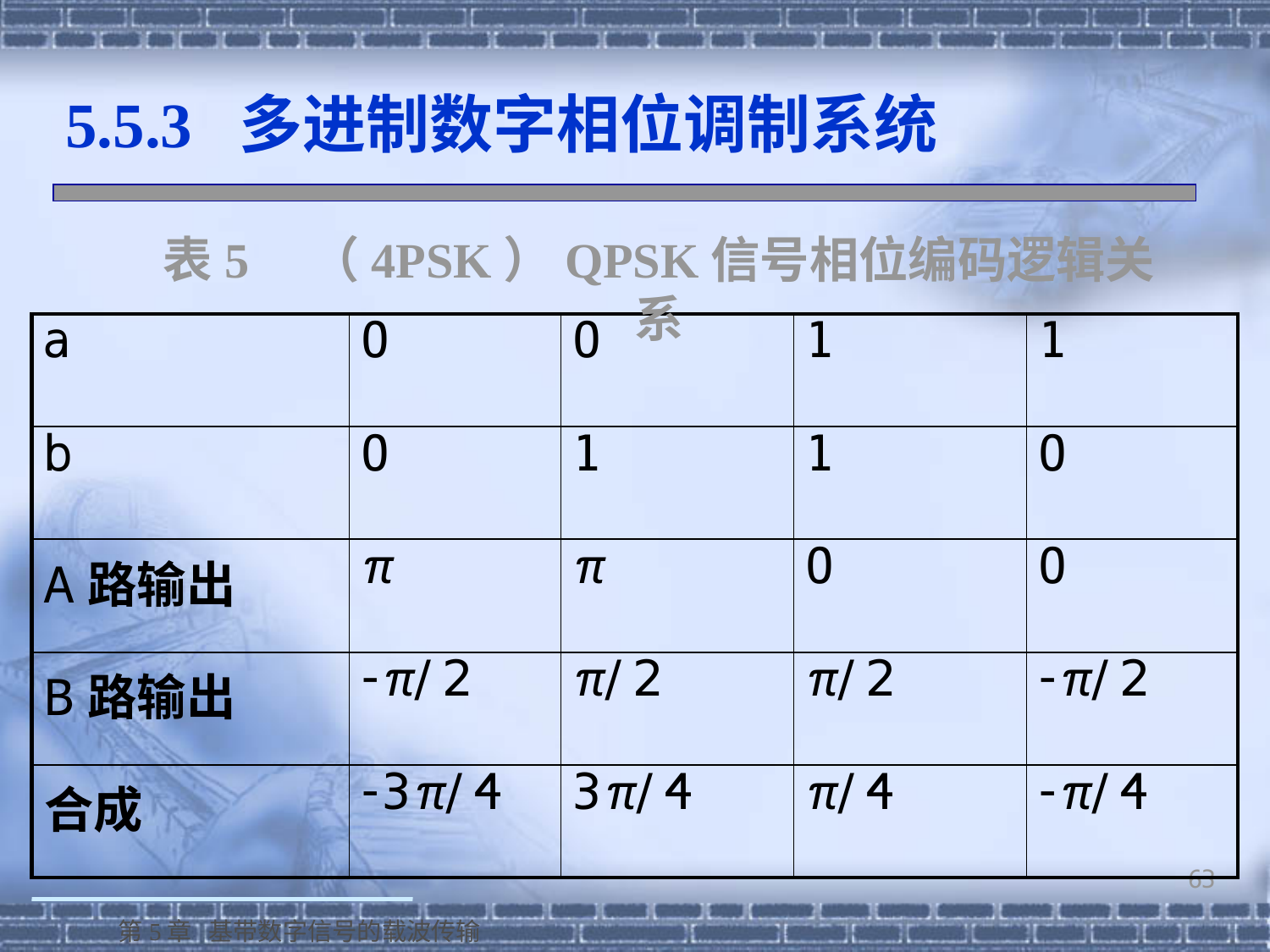

5.5.3  多进制数字相位调制系统
表5    （4PSK）QPSK信号相位编码逻辑关系
| a | 0 | 0 | 1 | 1 |
| --- | --- | --- | --- | --- |
| b | 0 | 1 | 1 | 0 |
| A路输出 | π | π | 0 | 0 |
| B路输出 | -π/2 | π/2 | π/2 | -π/2 |
| 合成 | -3π/4 | 3π/4 | π/4 | -π/4 |
63